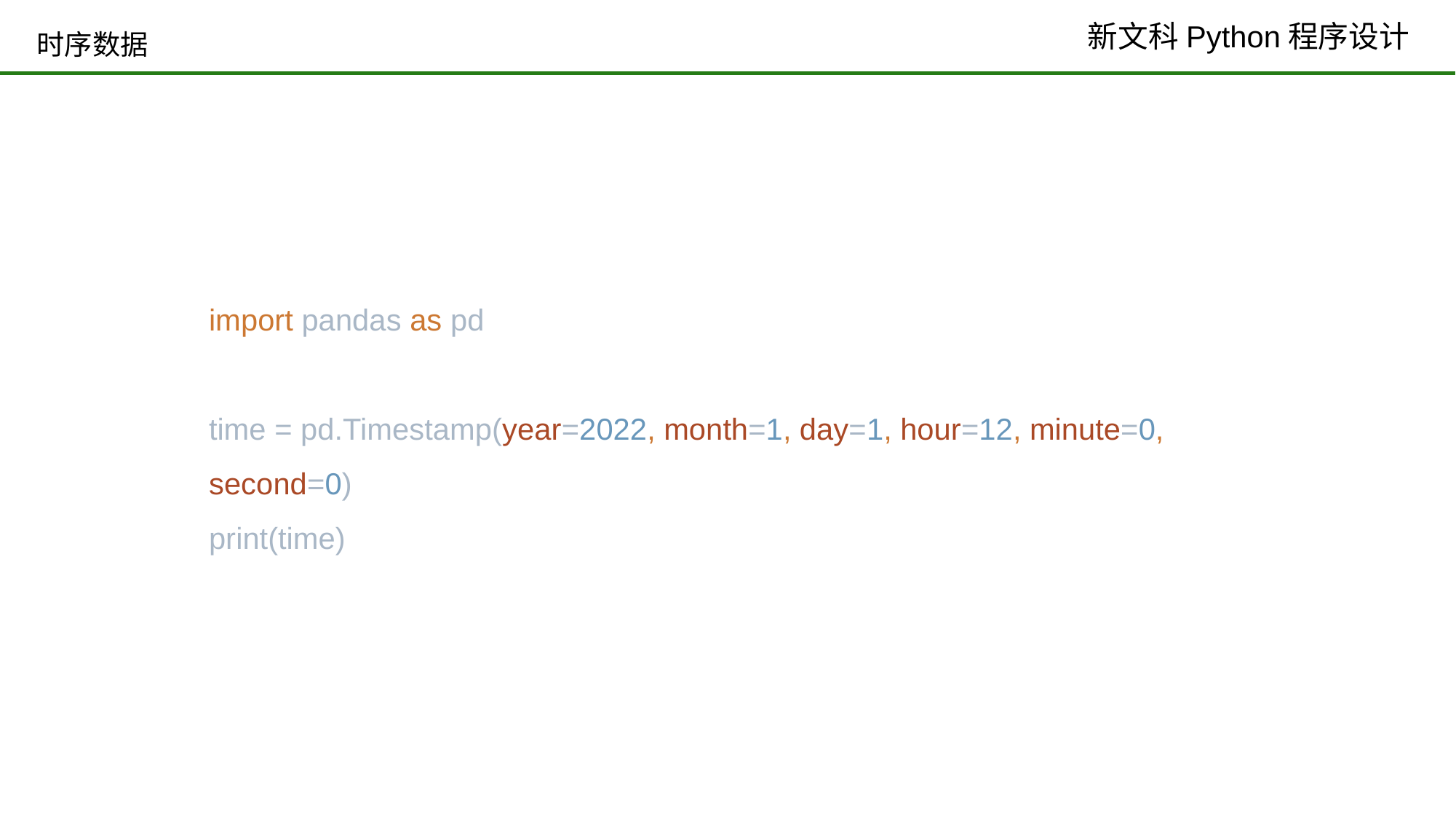

# 时序数据
import pandas as pd
time = pd.Timestamp(year=2022, month=1, day=1, hour=12, minute=0, second=0)
print(time)